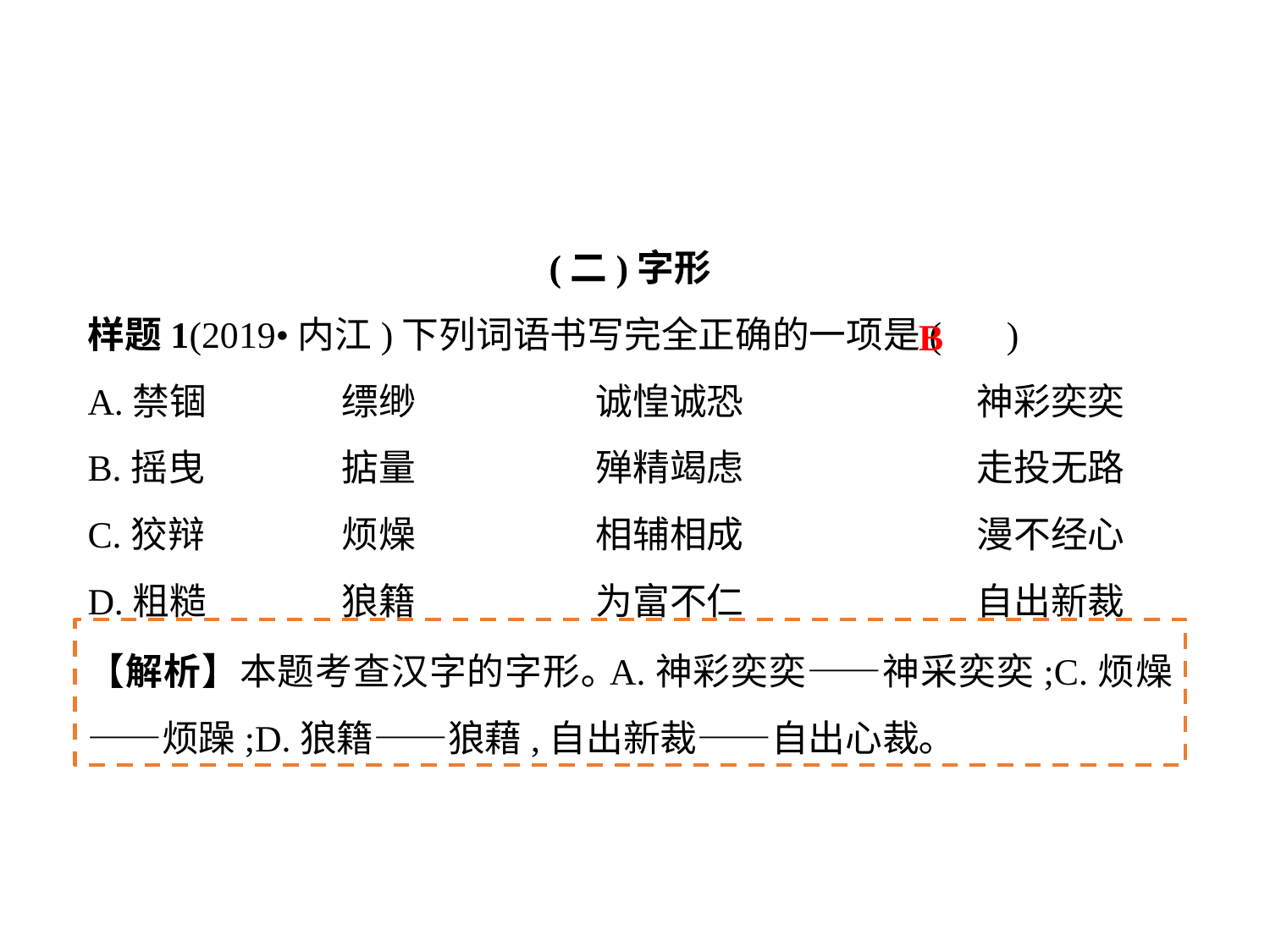

(二)字形
样题1(2019•内江)下列词语书写完全正确的一项是(       )
A.禁锢		缥缈		诚惶诚恐		神彩奕奕
B.摇曳		掂量		殚精竭虑		走投无路
C.狡辩		烦燥		相辅相成		漫不经心
D.粗糙		狼籍		为富不仁		自出新裁
B
【解析】本题考查汉字的字形｡A.神彩奕奕——神采奕奕;C.烦燥——烦躁;D.狼籍——狼藉,自出新裁——自出心裁｡